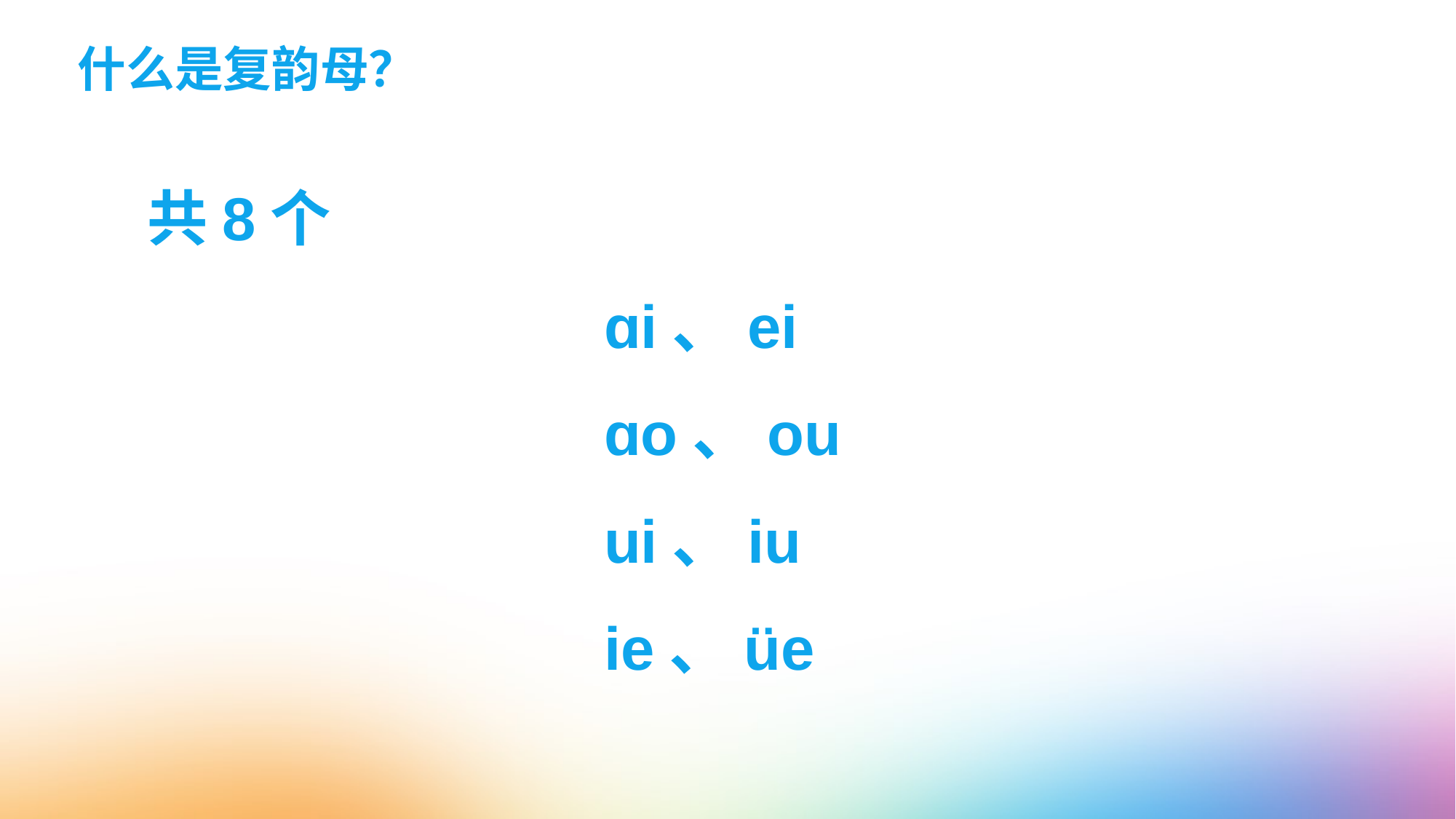

# 什么是复韵母？
共8个
                           ɑi、ei
                           ɑo、ou
                           ui、iu
                           ie、üe